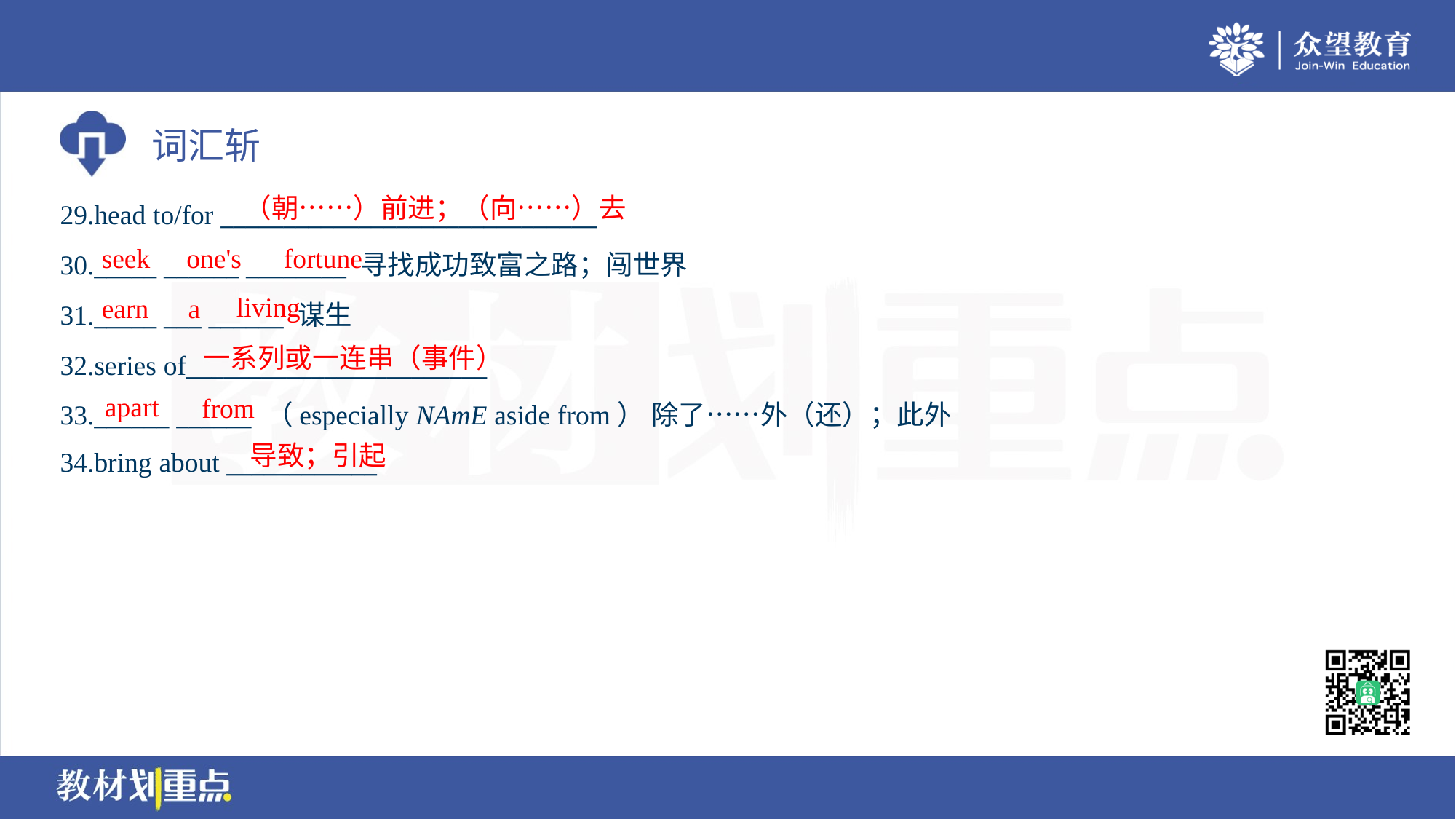

（朝……）前进；（向……）去
29.head to/for ______________________________
30._____ ______ ________ 寻找成功致富之路；闯世界
31._____ ___ ______ 谋生
32.series of________________________
33.______ ______ （especially NAmE aside from） 除了……外（还）；此外
34.bring about ____________
seek
one's
fortune
living
earn
a
一系列或一连串（事件）
apart
from
导致；引起